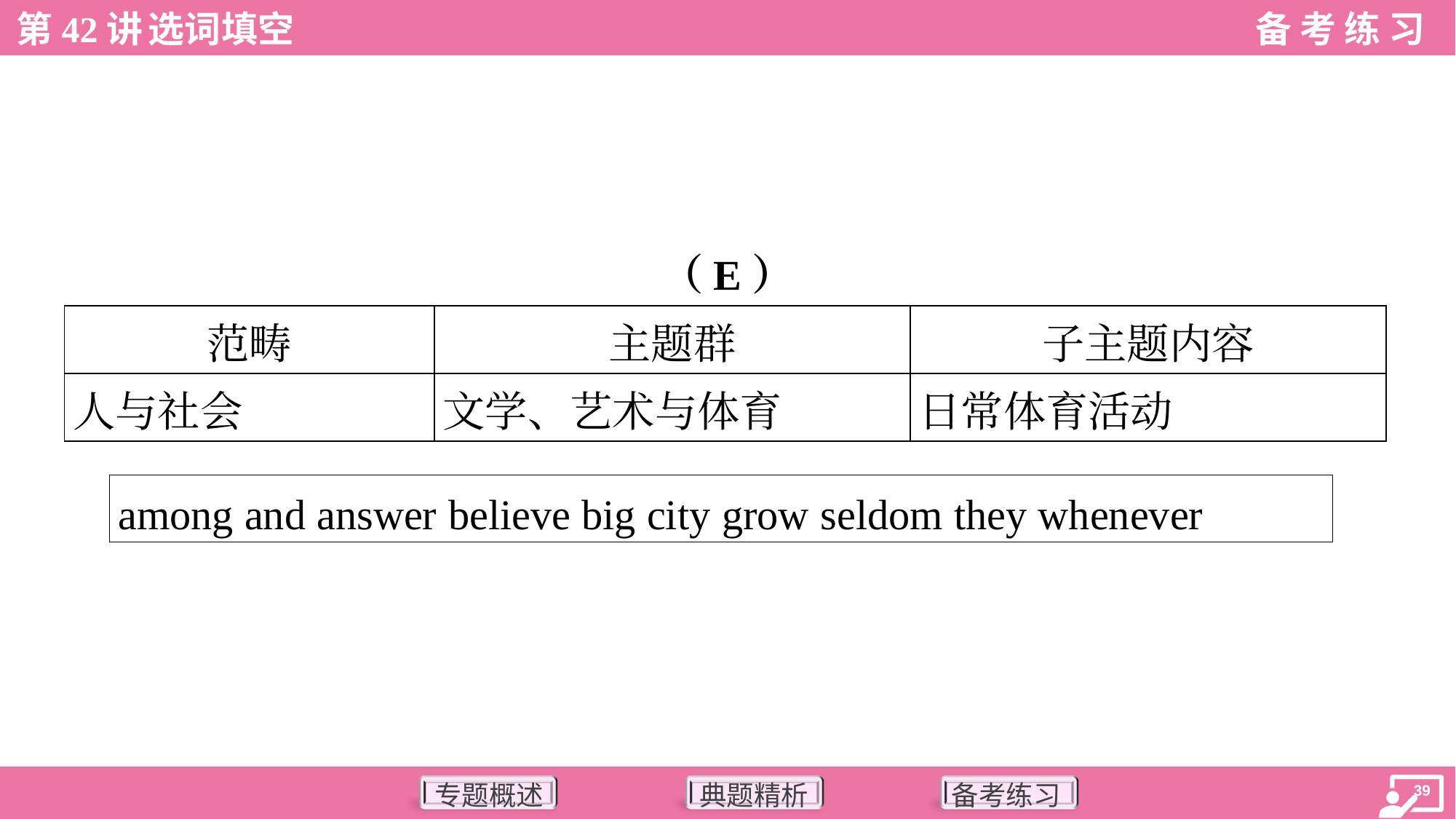

（E）
| 范畴 | 主题群 | 子主题内容 |
| --- | --- | --- |
| 人与社会 | 文学、艺术与体育 | 日常体育活动 |
| among and answer believe big city grow seldom they whenever |
| --- |